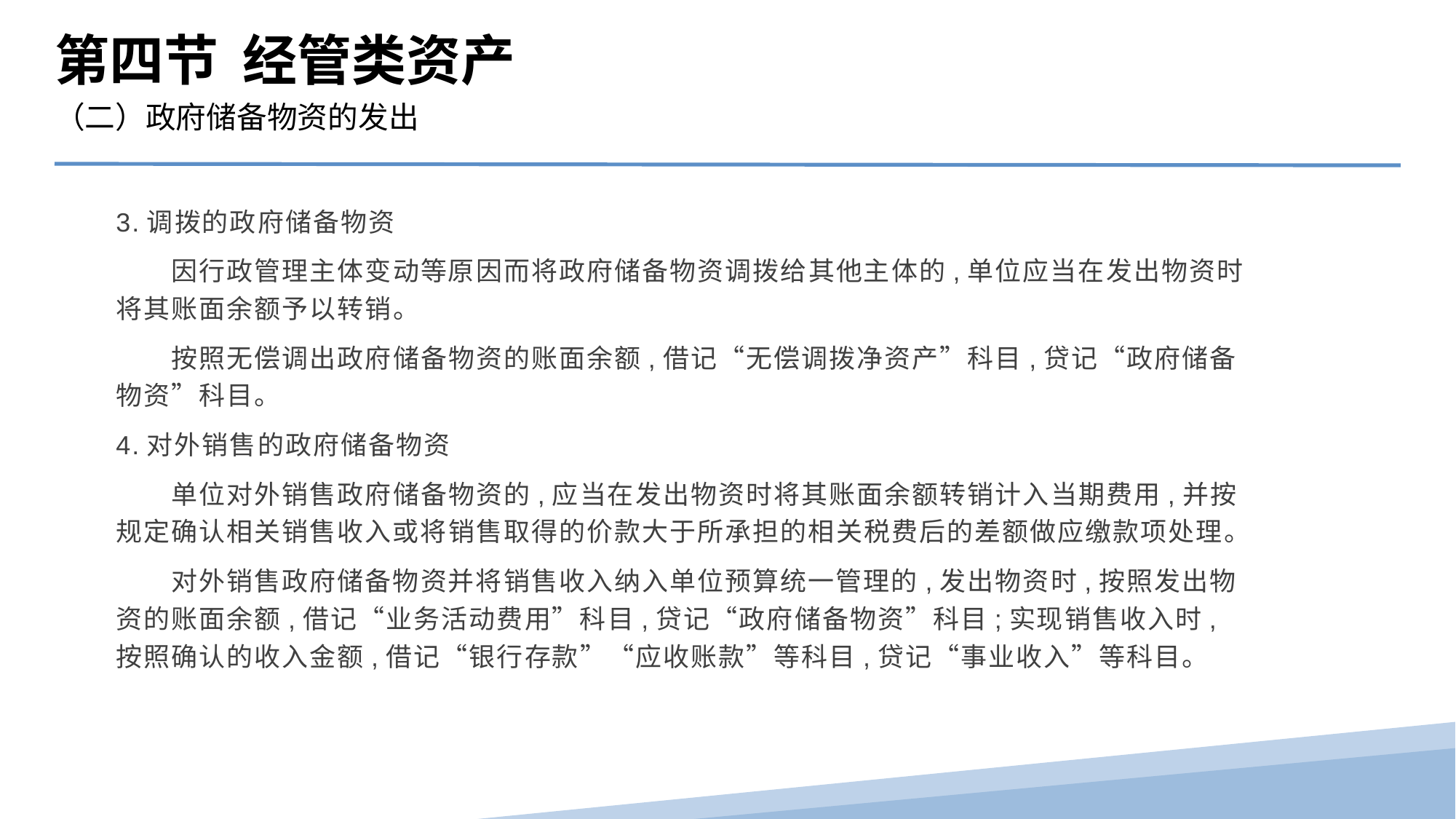

第四节  经管类资产
（二）政府储备物资的发出
3.调拨的政府储备物资
　　因行政管理主体变动等原因而将政府储备物资调拨给其他主体的,单位应当在发出物资时将其账面余额予以转销。
　　按照无偿调出政府储备物资的账面余额,借记“无偿调拨净资产”科目,贷记“政府储备物资”科目。
4.对外销售的政府储备物资
　　单位对外销售政府储备物资的,应当在发出物资时将其账面余额转销计入当期费用,并按规定确认相关销售收入或将销售取得的价款大于所承担的相关税费后的差额做应缴款项处理。
　　对外销售政府储备物资并将销售收入纳入单位预算统一管理的,发出物资时,按照发出物资的账面余额,借记“业务活动费用”科目,贷记“政府储备物资”科目;实现销售收入时,按照确认的收入金额,借记“银行存款”“应收账款”等科目,贷记“事业收入”等科目。